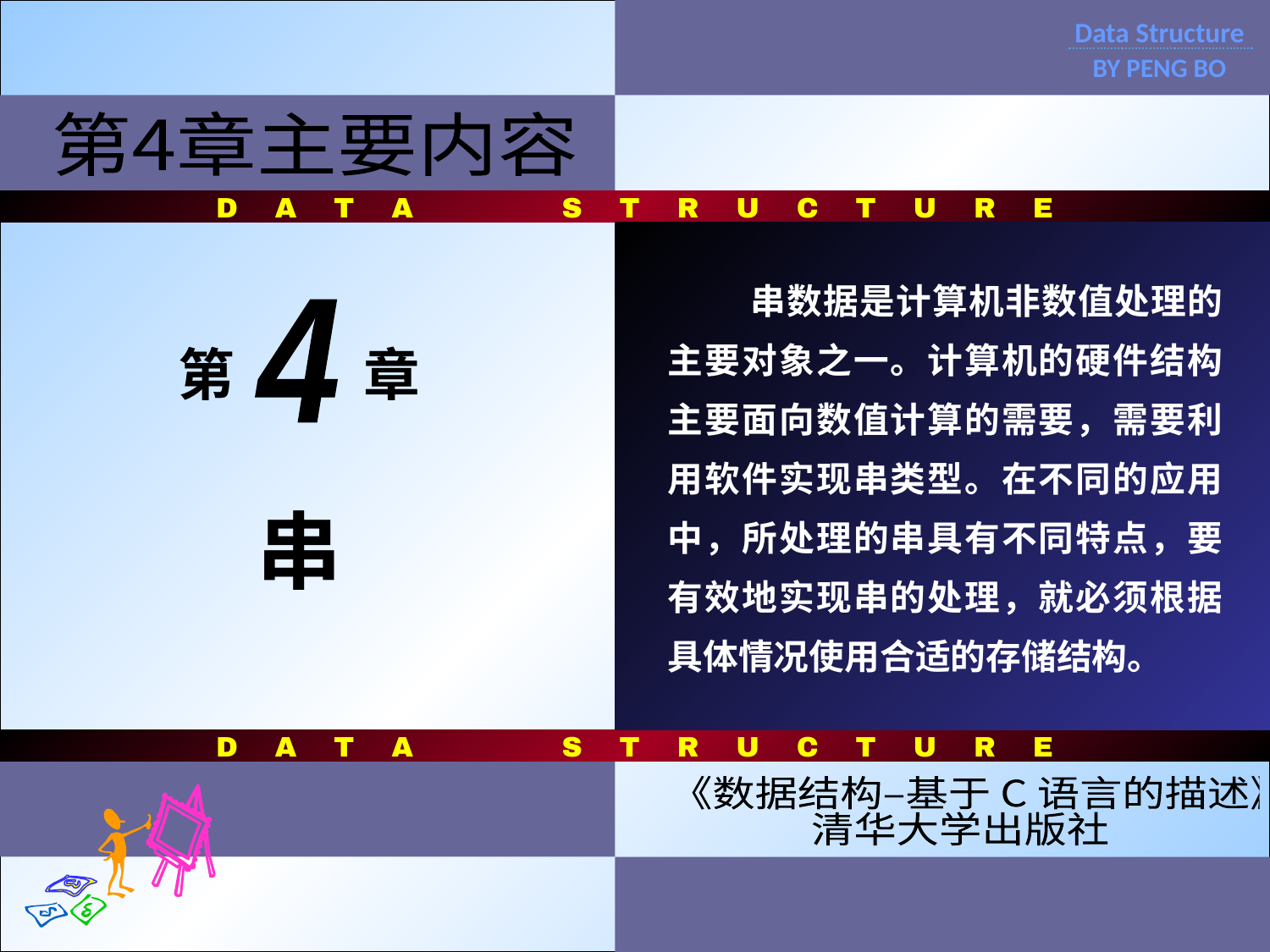

D    A    T    A                S    T    R    U    C    T    U    R    E

D    A    T    A                S    T    R    U    C    T    U    R    E

Data Structure
BY PENG BO
第4章主要内容
        串数据是计算机非数值处理的主要对象之一。计算机的硬件结构主要面向数值计算的需要，需要利用软件实现串类型。在不同的应用中，所处理的串具有不同特点，要有效地实现串的处理，就必须根据具体情况使用合适的存储结构。
4
第          章
串
《数据结构–基于 C 语言的描述》
清华大学出版社